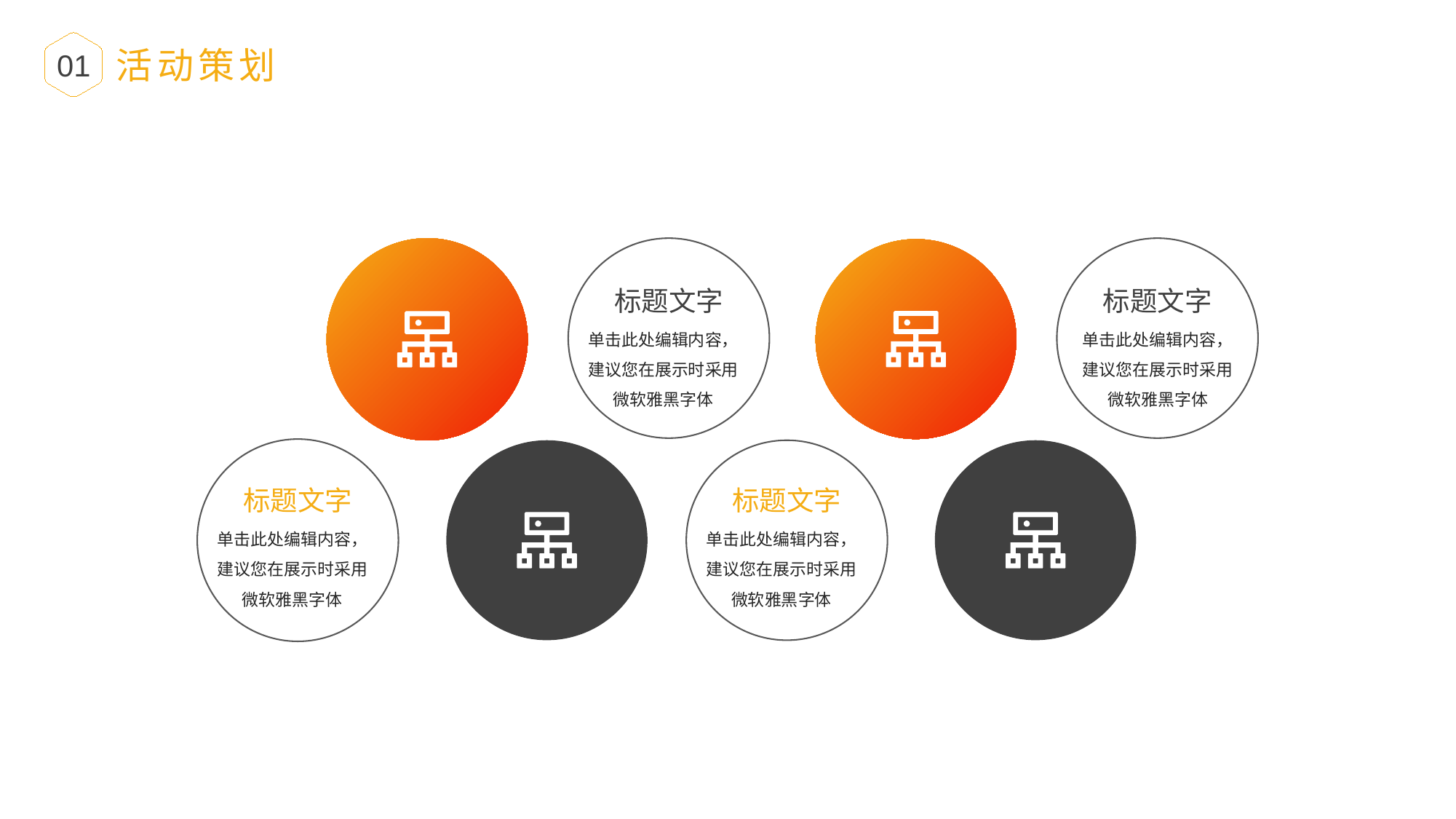

活动策划
01

标题文字
单击此处编辑内容，建议您在展示时采用微软雅黑字体

标题文字
单击此处编辑内容，建议您在展示时采用微软雅黑字体

标题文字
单击此处编辑内容，建议您在展示时采用微软雅黑字体

标题文字
单击此处编辑内容，建议您在展示时采用微软雅黑字体